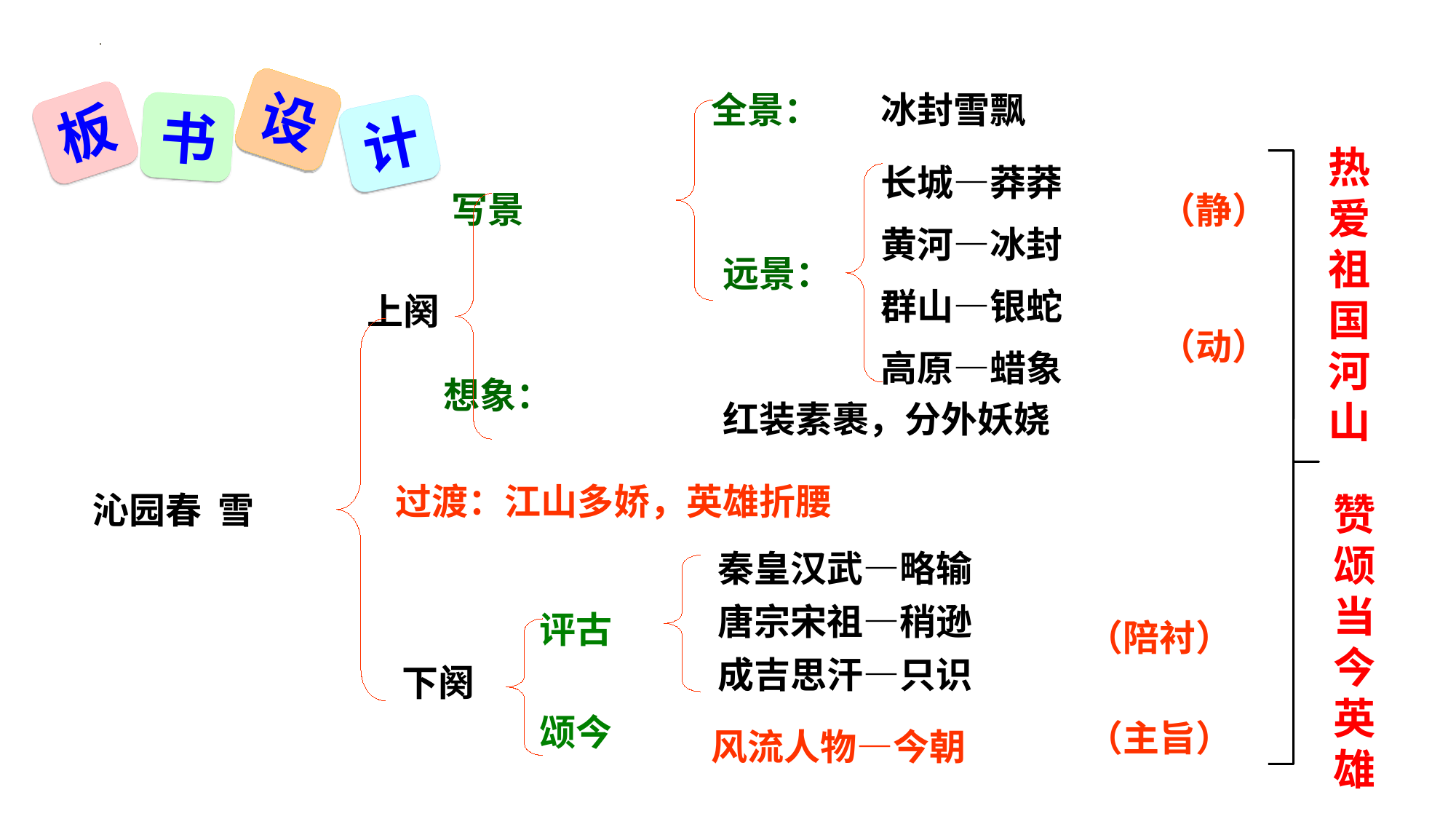

设
板
书
计
全景：
冰封雪飘

             写景

            想象：

热爱祖国河山

长城—莽莽
黄河—冰封
群山—银蛇
高原—蜡象

（静）

远景：

上阕

（动）
红装素裹，分外妖娆
过渡：江山多娇，英雄折腰
沁园春  雪
赞颂当今英雄
秦皇汉武—略输
唐宗宋祖—稍逊
成吉思汗—只识

下阕

评古
（陪衬）

颂今
（主旨）
风流人物—今朝